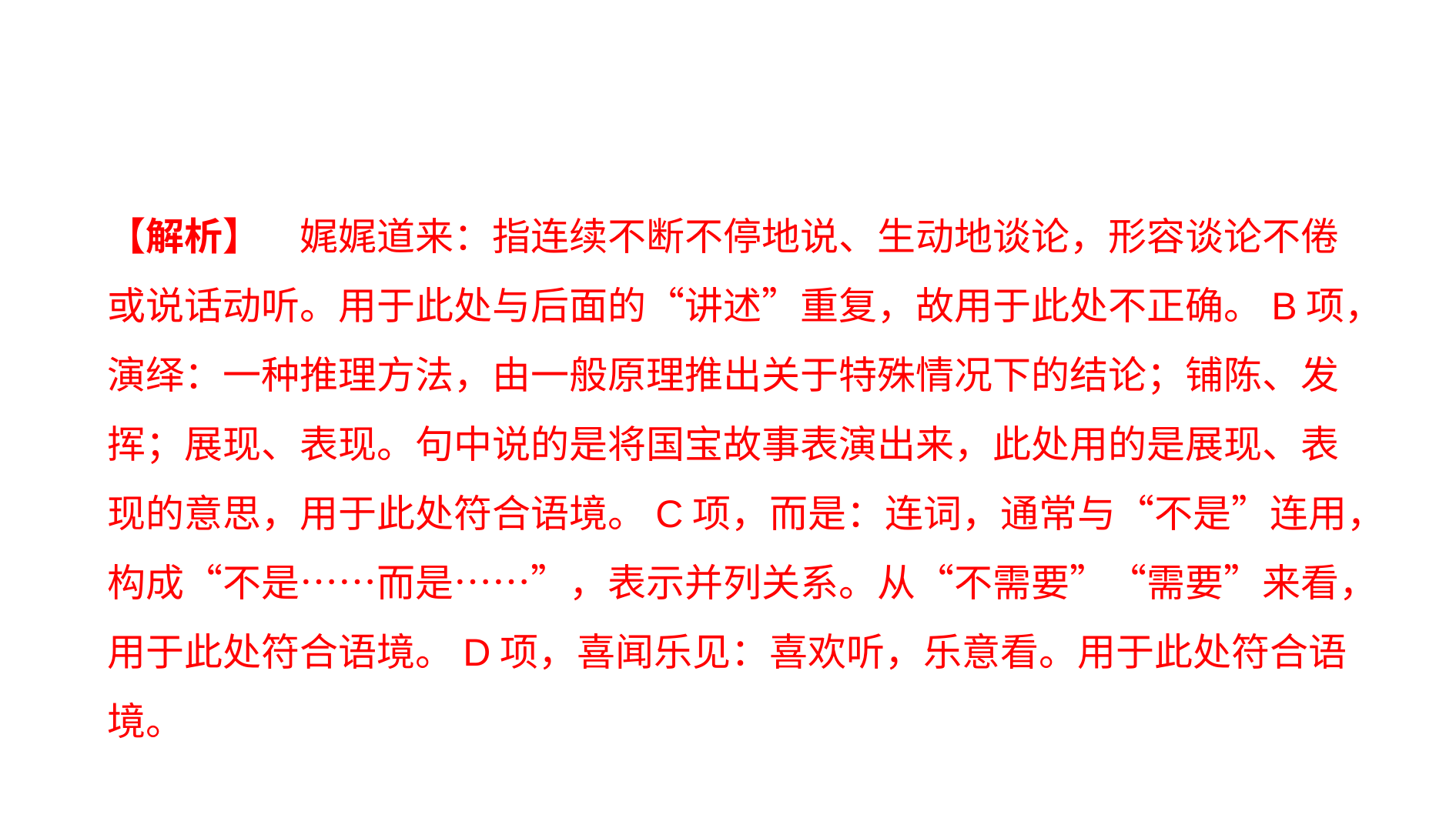

【解析】　娓娓道来：指连续不断不停地说、生动地谈论，形容谈论不倦或说话动听。用于此处与后面的“讲述”重复，故用于此处不正确。B项，演绎：一种推理方法，由一般原理推出关于特殊情况下的结论；铺陈、发挥；展现、表现。句中说的是将国宝故事表演出来，此处用的是展现、表现的意思，用于此处符合语境。C项，而是：连词，通常与“不是”连用，构成“不是……而是……”，表示并列关系。从“不需要”“需要”来看，用于此处符合语境。D项，喜闻乐见：喜欢听，乐意看。用于此处符合语境。